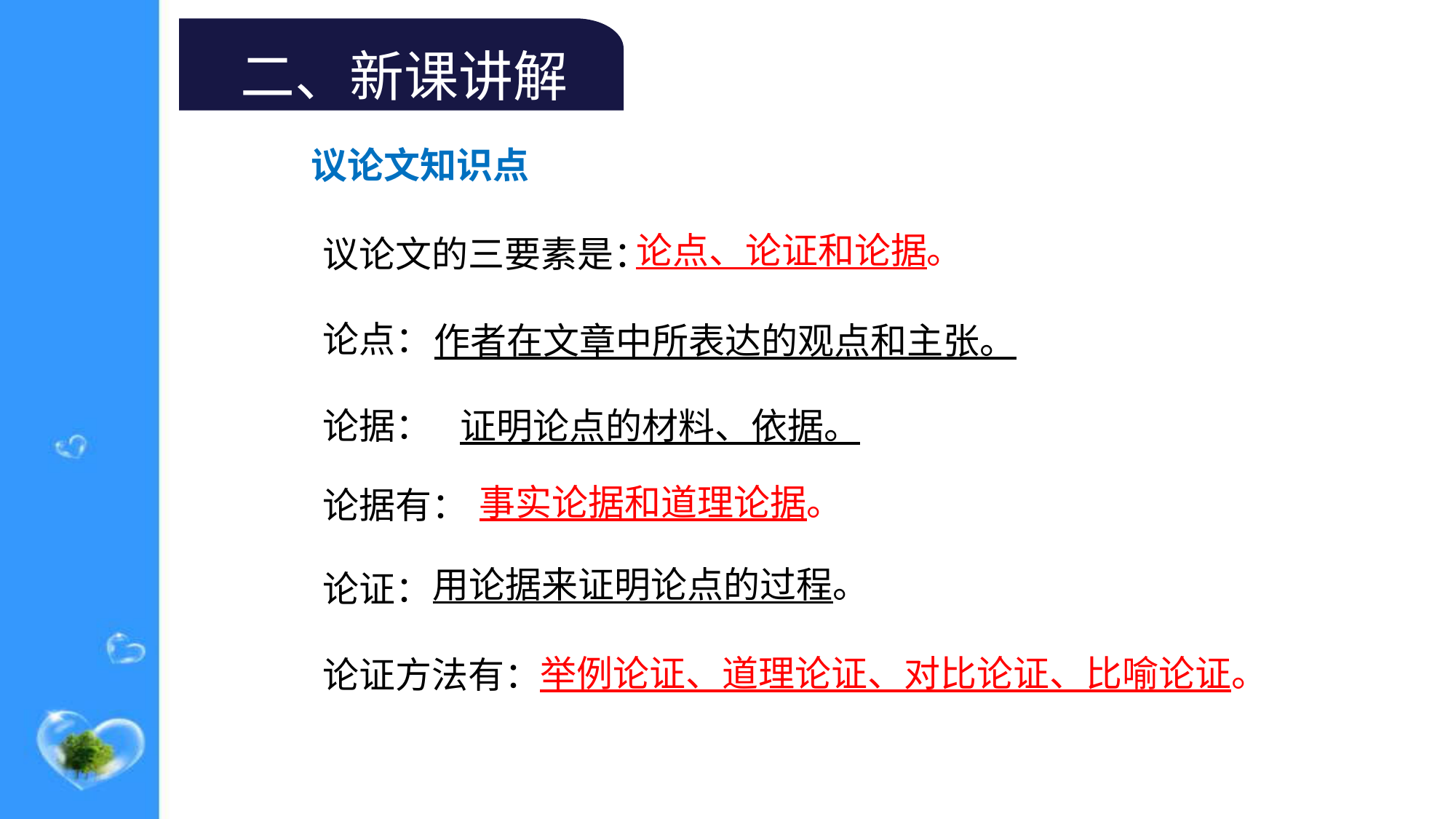

二、新课讲解

议论文知识点
论点、论证和论据。
议论文的三要素是：
论点：
作者在文章中所表达的观点和主张。
论据：
证明论点的材料、依据。
事实论据和道理论据。
论据有：
用论据来证明论点的过程。
论证：
举例论证、道理论证、对比论证、比喻论证。
论证方法有：